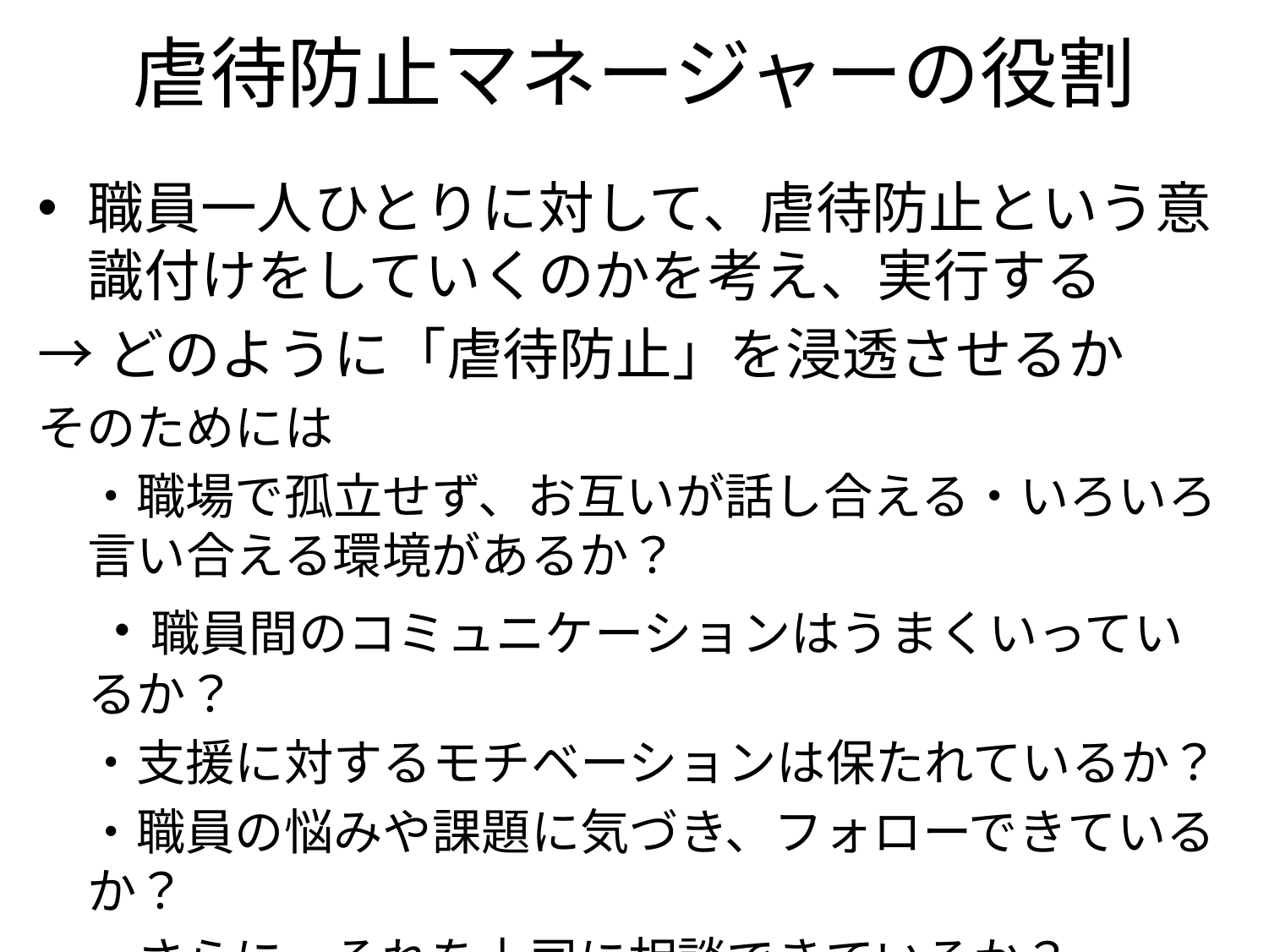

# 虐待防止マネージャーの役割
職員一人ひとりに対して、虐待防止という意識付けをしていくのかを考え、実行する
→どのように「虐待防止」を浸透させるか
そのためには
　・職場で孤立せず、お互いが話し合える・いろいろ言い合える環境があるか？
　・職員間のコミュニケーションはうまくいっているか？
　・支援に対するモチベーションは保たれているか？
　・職員の悩みや課題に気づき、フォローできているか？
　　さらに、それを上司に相談できているか？
　　　　　　　　　　　　　　　　　　　　　　　　　　　　　　など